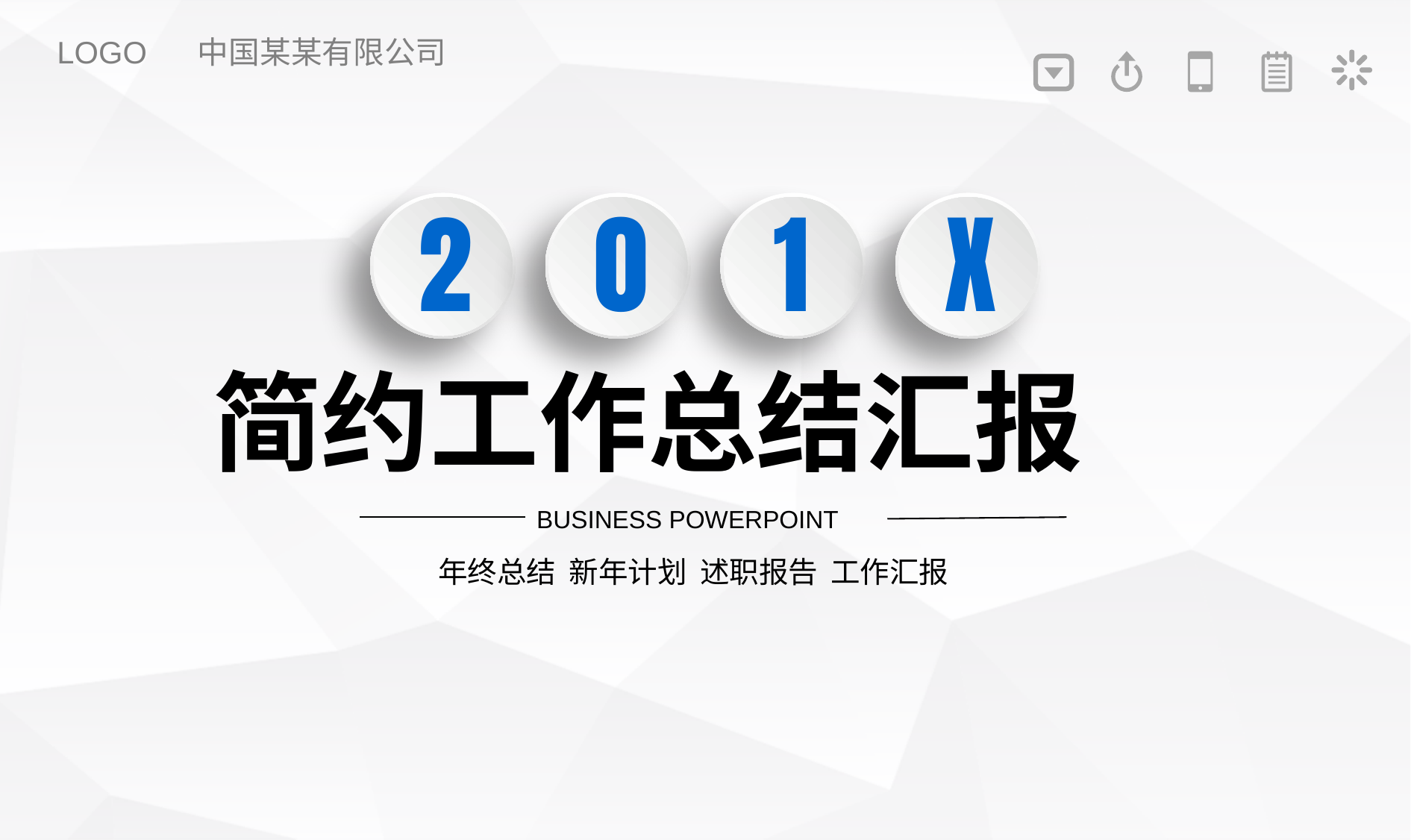

LOGO     中国某某有限公司

2
0
1
X
简约工作总结汇报
BUSINESS POWERPOINT
年终总结  新年计划  述职报告  工作汇报